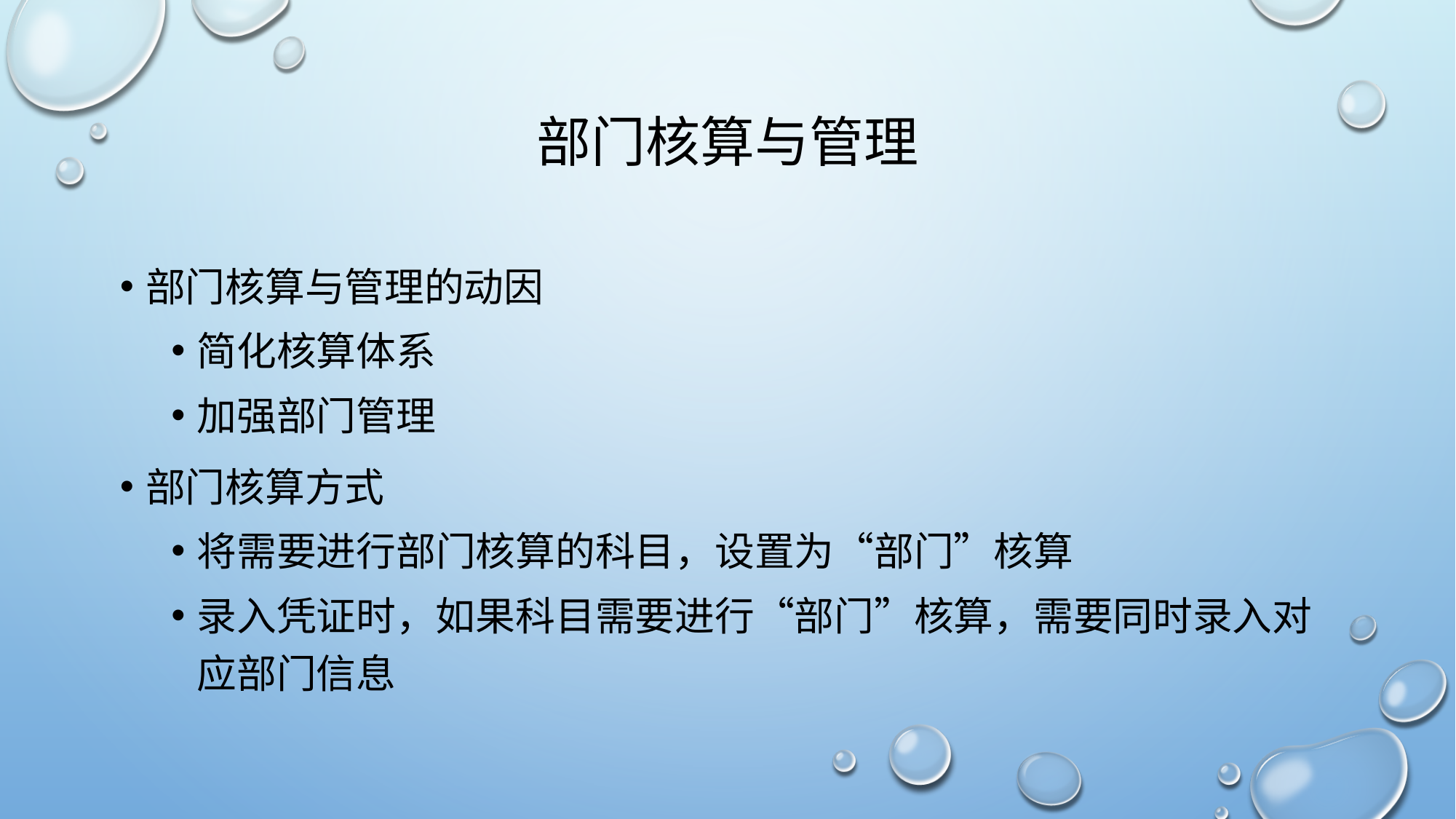

# 部门核算与管理
部门核算与管理的动因
简化核算体系
加强部门管理
部门核算方式
将需要进行部门核算的科目，设置为“部门”核算
录入凭证时，如果科目需要进行“部门”核算，需要同时录入对应部门信息